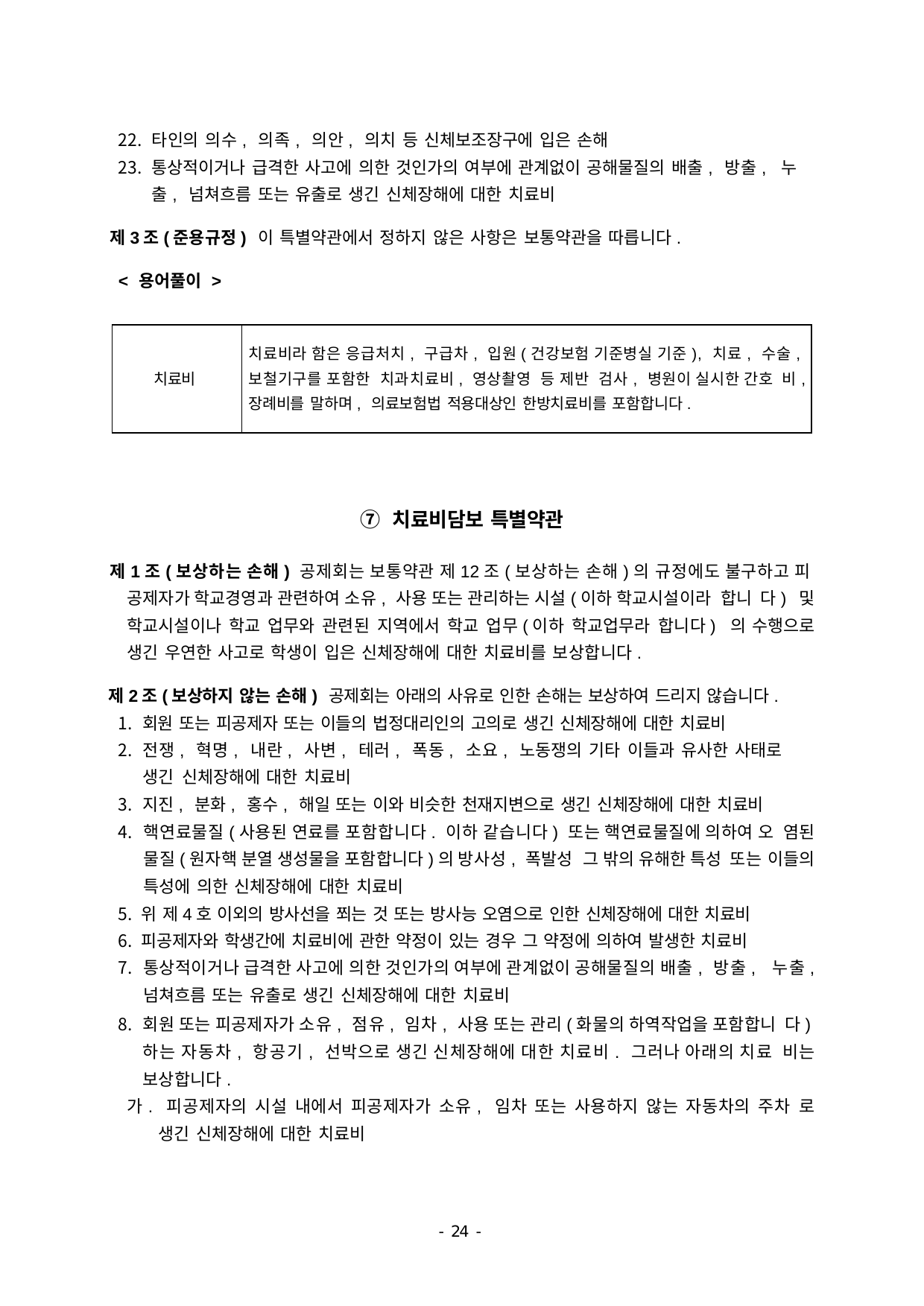

타인의 의수, 의족, 의안, 의치 등 신체보조장구에 입은 손해
통상적이거나 급격한 사고에 의한 것인가의 여부에 관계없이 공해물질의 배출, 방출,  누출, 넘쳐흐름 또는 유출로 생긴 신체장해에 대한 치료비

제3조(준용규정) 이 특별약관에서 정하지 않은 사항은 보통약관을 따릅니다.

< 용어풀이 >

치료비라 함은 응급처치, 구급차, 입원(건강보험 기준병실 기준), 치료, 수술,  보철기구를 포함한 치과치료비, 영상촬영 등 제반 검사, 병원이 실시한 간호  비, 장례비를 말하며, 의료보험법 적용대상인 한방치료비를 포함합니다.
치료비
⑦ 치료비담보 특별약관

제1조(보상하는 손해) 공제회는 보통약관 제12조(보상하는 손해)의 규정에도 불구하고 피  공제자가 학교경영과 관련하여 소유, 사용 또는 관리하는 시설(이하 학교시설이라 합니  다) 및 학교시설이나 학교 업무와 관련된 지역에서 학교 업무(이하 학교업무라 합니다)  의 수행으로 생긴 우연한 사고로 학생이 입은 신체장해에 대한 치료비를 보상합니다.

제2조(보상하지 않는 손해) 공제회는 아래의 사유로 인한 손해는 보상하여 드리지 않습니다.
회원 또는 피공제자 또는 이들의 법정대리인의 고의로 생긴 신체장해에 대한 치료비
전쟁, 혁명, 내란, 사변, 테러, 폭동, 소요, 노동쟁의 기타 이들과 유사한 사태로 생긴  신체장해에 대한 치료비
지진, 분화, 홍수, 해일 또는 이와 비슷한 천재지변으로 생긴 신체장해에 대한 치료비
핵연료물질(사용된 연료를 포함합니다. 이하 같습니다) 또는 핵연료물질에 의하여 오  염된 물질(원자핵 분열 생성물을 포함합니다)의 방사성, 폭발성 그 밖의 유해한 특성  또는 이들의 특성에 의한 신체장해에 대한 치료비
위 제4호 이외의 방사선을 쬐는 것 또는 방사능 오염으로 인한 신체장해에 대한 치료비
피공제자와 학생간에 치료비에 관한 약정이 있는 경우 그 약정에 의하여 발생한 치료비
통상적이거나 급격한 사고에 의한 것인가의 여부에 관계없이 공해물질의 배출, 방출,  누출, 넘쳐흐름 또는 유출로 생긴 신체장해에 대한 치료비
회원 또는 피공제자가 소유, 점유, 임차, 사용 또는 관리(화물의 하역작업을 포함합니  다)하는 자동차, 항공기, 선박으로 생긴 신체장해에 대한 치료비. 그러나 아래의 치료  비는 보상합니다.
가. 피공제자의 시설 내에서 피공제자가 소유, 임차 또는 사용하지 않는 자동차의 주차  로 생긴 신체장해에 대한 치료비
- 24 -